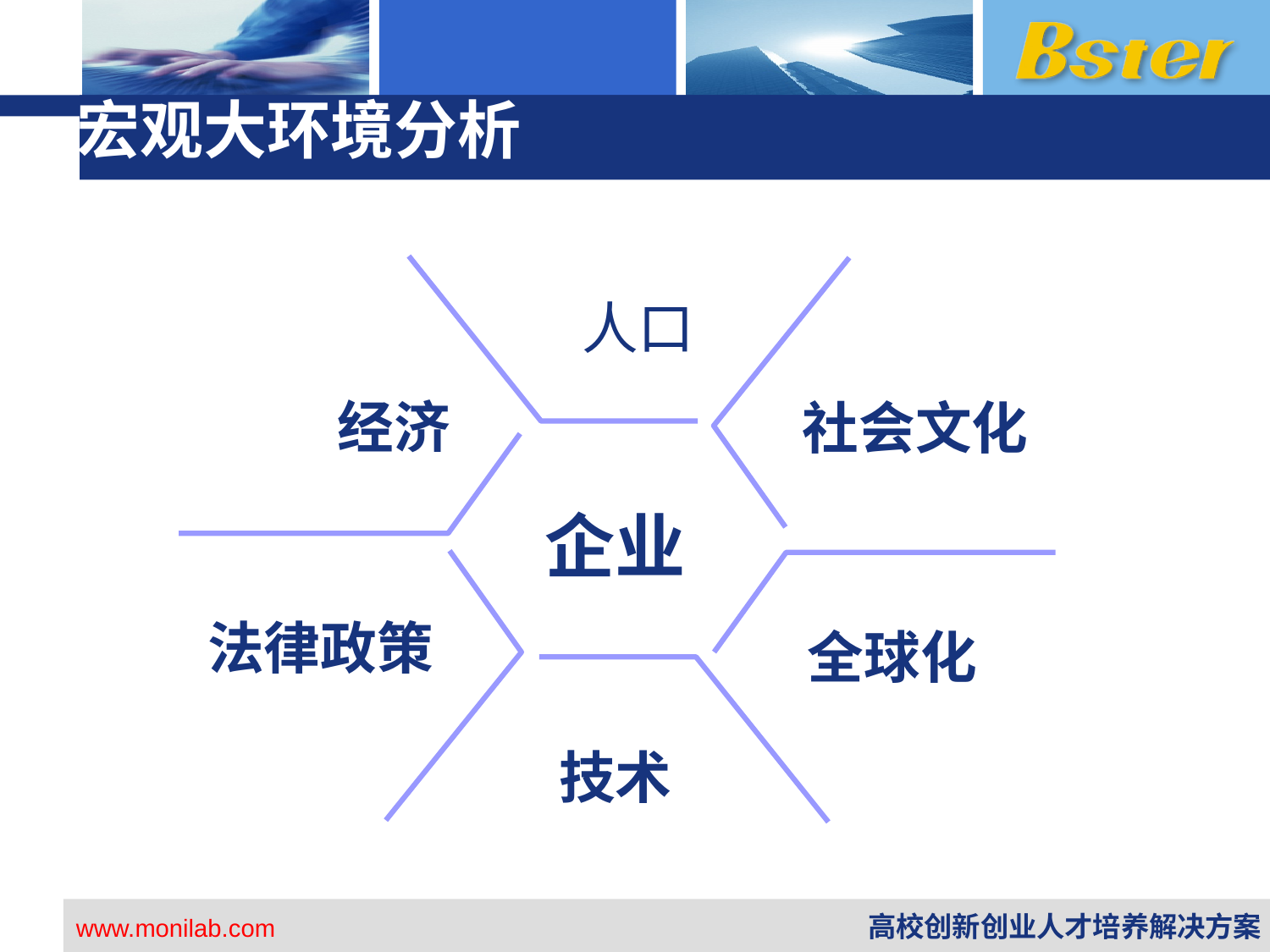

# 宏观大环境分析

 人口
经济
社会文化

企业

法律政策
全球化

技术